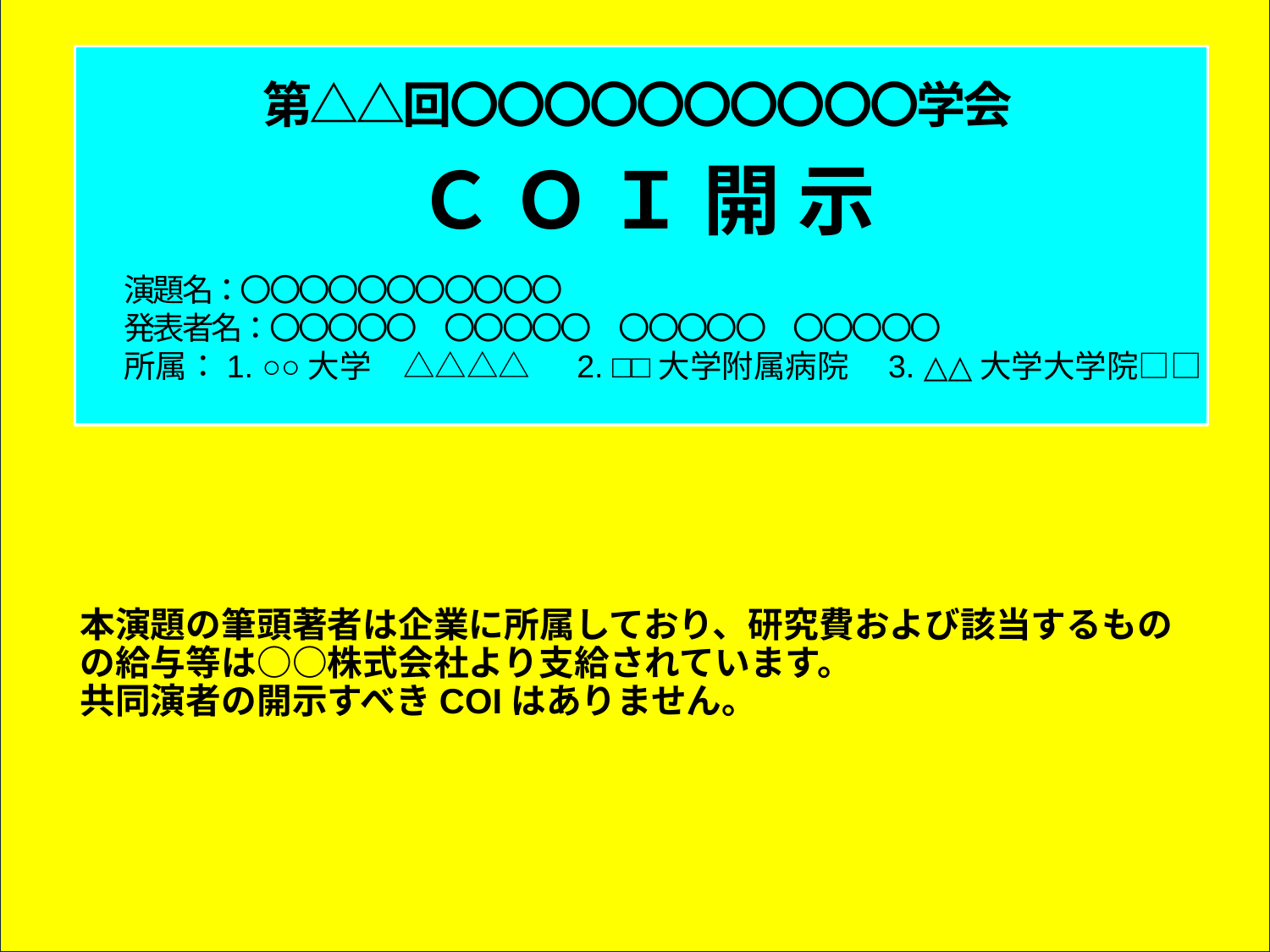

開示ありの場合②

本テンプレートの使い方

第△△回〇〇〇〇〇〇〇〇〇〇学会
学会名・演題名・発表者名・所属などは、学会と発表内容に合わせてご入力ください。

内容については、不足があればご入力いただいて
不要なものは削除してお使い下さい。

背景色、文字色などはご自由に変更しお使いください。
Ｃ Ｏ Ｉ 開 示
演題名：〇〇〇〇〇〇〇〇〇〇〇
発表者名：〇〇〇〇〇　〇〇〇〇〇　〇〇〇〇〇　〇〇〇〇〇
所属：1. ○○大学　△△△△ 　2. □□大学附属病院　3. △△大学大学院□□
COI（利益相反）の表記について
学会ポスターの多くでCOI（利益相反）の印字位置は最下部や最下部右下にすることが多いです。

詳細については参加される学会のホームページにてCOIの必要項目や印字位置などを指定しておりますのでご確認ください。
本演題の筆頭著者は企業に所属しており、研究費および該当するものの給与等は○○株式会社より支給されています。
共同演者の開示すべきCOIはありません。
ご利用上のご注意点
こちらのテンプレートは、当社が独自に作成したもので各学会の掲示規則とは異なる場合がございます。
各項目や表記方法などについては、学会ホームページや窓口にてお問い合わせ下さい。
※本テンプレートのご使用につきましては、ご自身の判断にてご利用頂きお使いください。万が一本テープレートの利用にあたって問題が発生した場合、当社は一切の責任を負いませんのでご了承下さい。